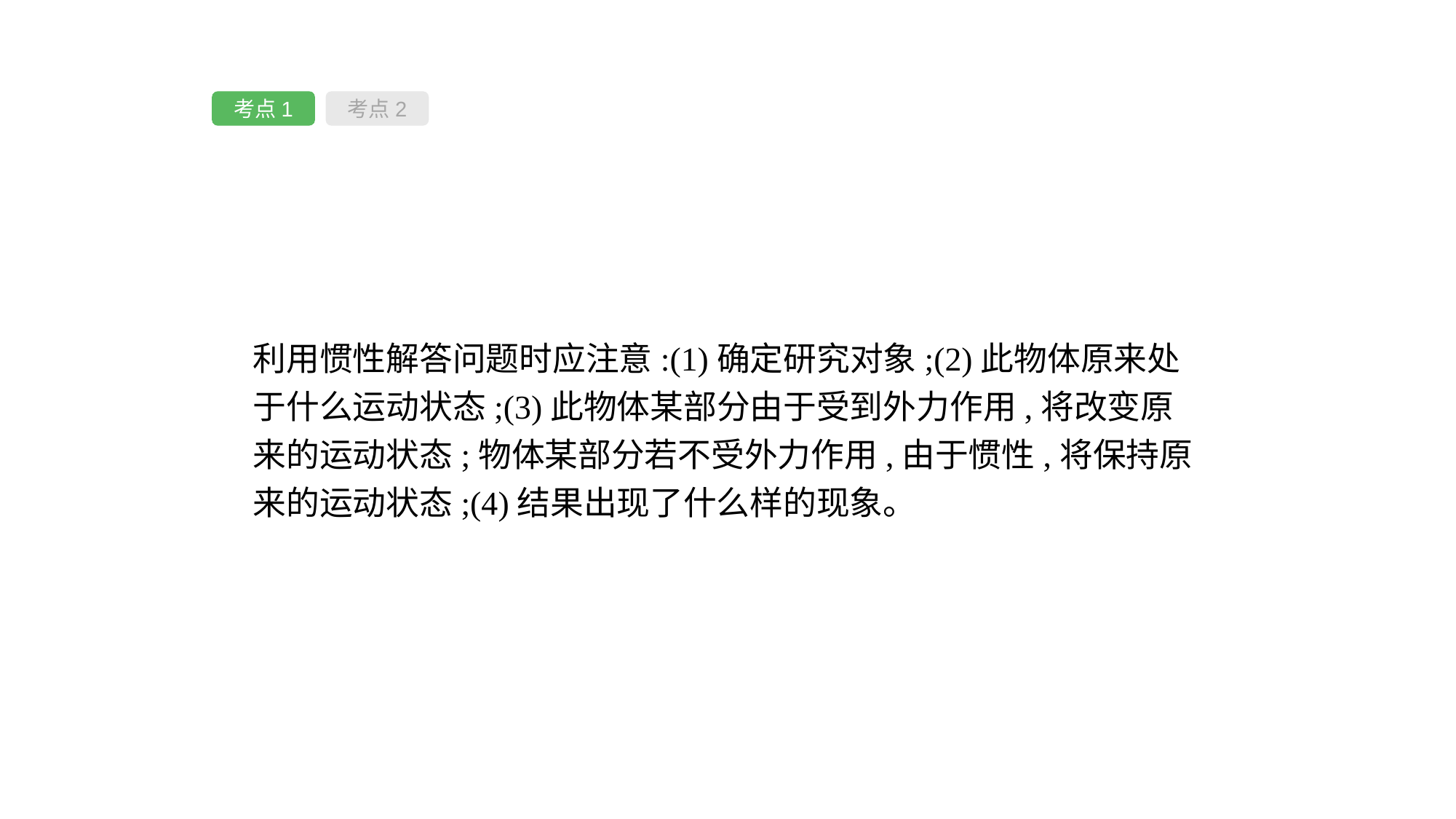

考点1
考点2
利用惯性解答问题时应注意:(1)确定研究对象;(2)此物体原来处于什么运动状态;(3)此物体某部分由于受到外力作用,将改变原来的运动状态;物体某部分若不受外力作用,由于惯性,将保持原来的运动状态;(4)结果出现了什么样的现象。